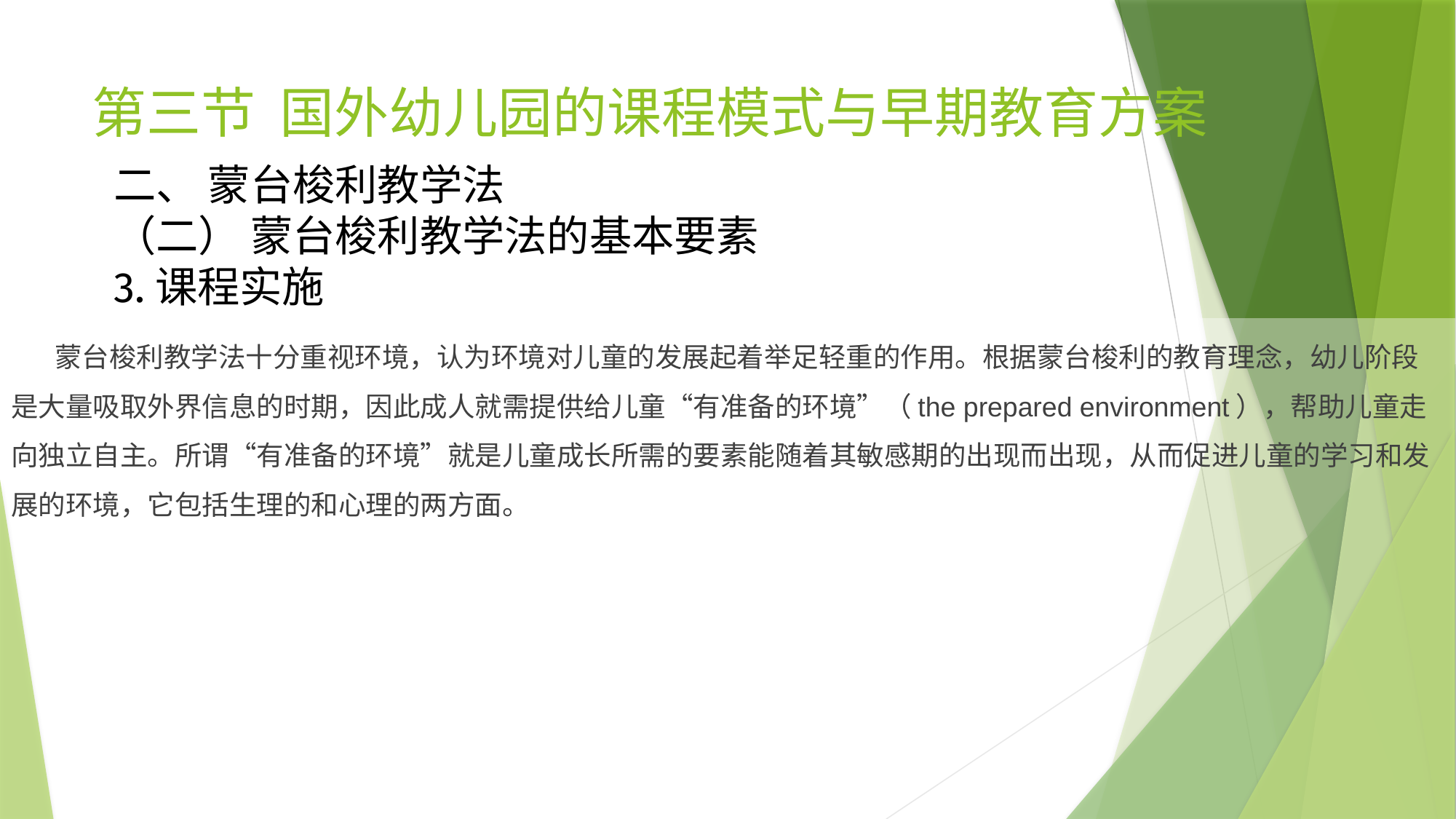

# 第三节  国外幼儿园的课程模式与早期教育方案
二、 蒙台梭利教学法
（二） 蒙台梭利教学法的基本要素
3.课程实施
      蒙台梭利教学法十分重视环境，认为环境对儿童的发展起着举足轻重的作用。根据蒙台梭利的教育理念，幼儿阶段是大量吸取外界信息的时期，因此成人就需提供给儿童“有准备的环境”（the prepared environment），帮助儿童走向独立自主。所谓“有准备的环境”就是儿童成长所需的要素能随着其敏感期的出现而出现，从而促进儿童的学习和发展的环境，它包括生理的和心理的两方面。